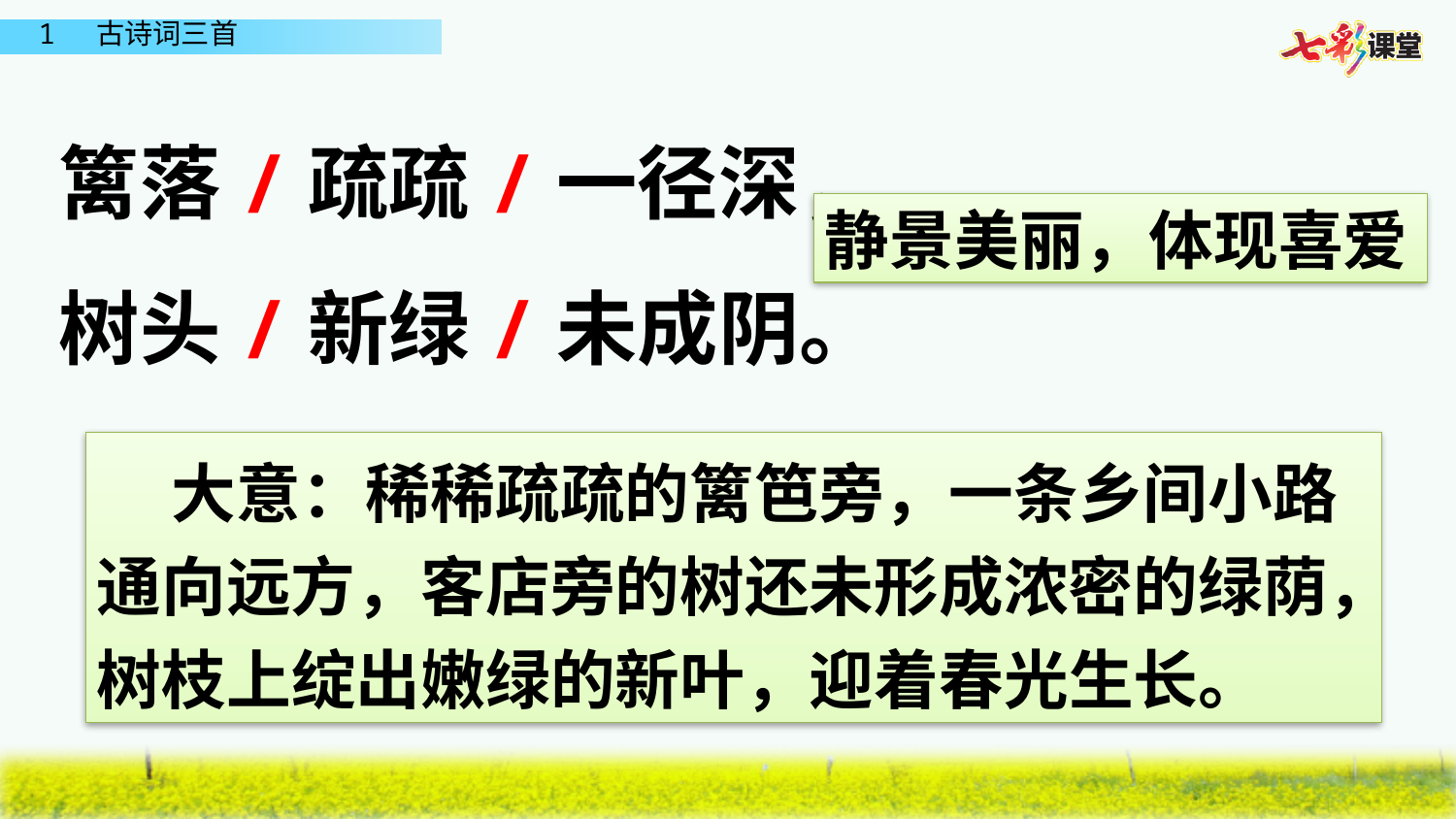

篱落/疏疏/一径深，
树头/新绿/未成阴。
静景美丽，体现喜爱
    大意：稀稀疏疏的篱笆旁，一条乡间小路通向远方，客店旁的树还未形成浓密的绿荫，树枝上绽出嫩绿的新叶，迎着春光生长。